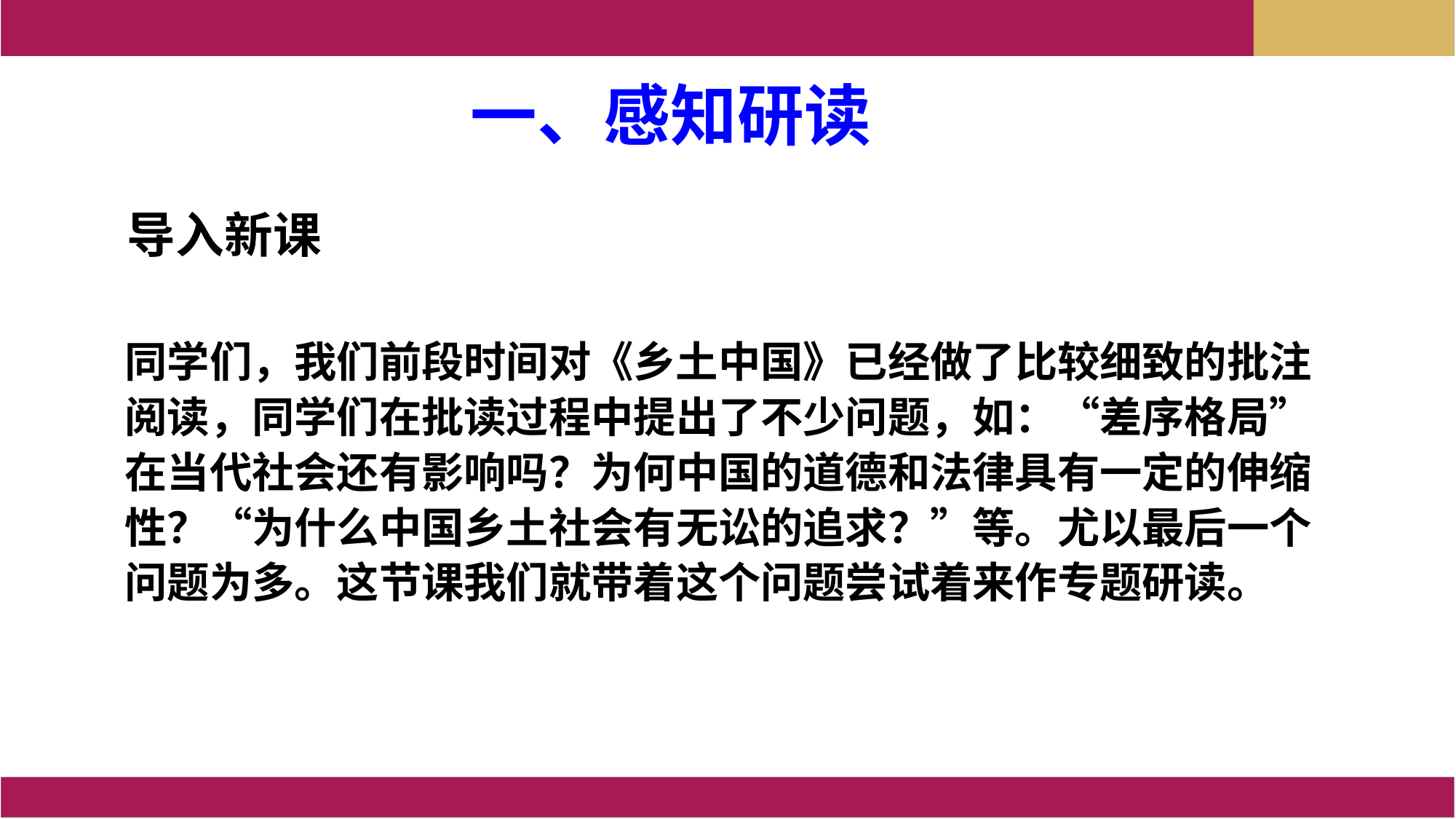

一、感知研读
导入新课
同学们，我们前段时间对《乡土中国》已经做了比较细致的批注阅读，同学们在批读过程中提出了不少问题，如：“差序格局”在当代社会还有影响吗？为何中国的道德和法律具有一定的伸缩性？“为什么中国乡土社会有无讼的追求？”等。尤以最后一个问题为多。这节课我们就带着这个问题尝试着来作专题研读。